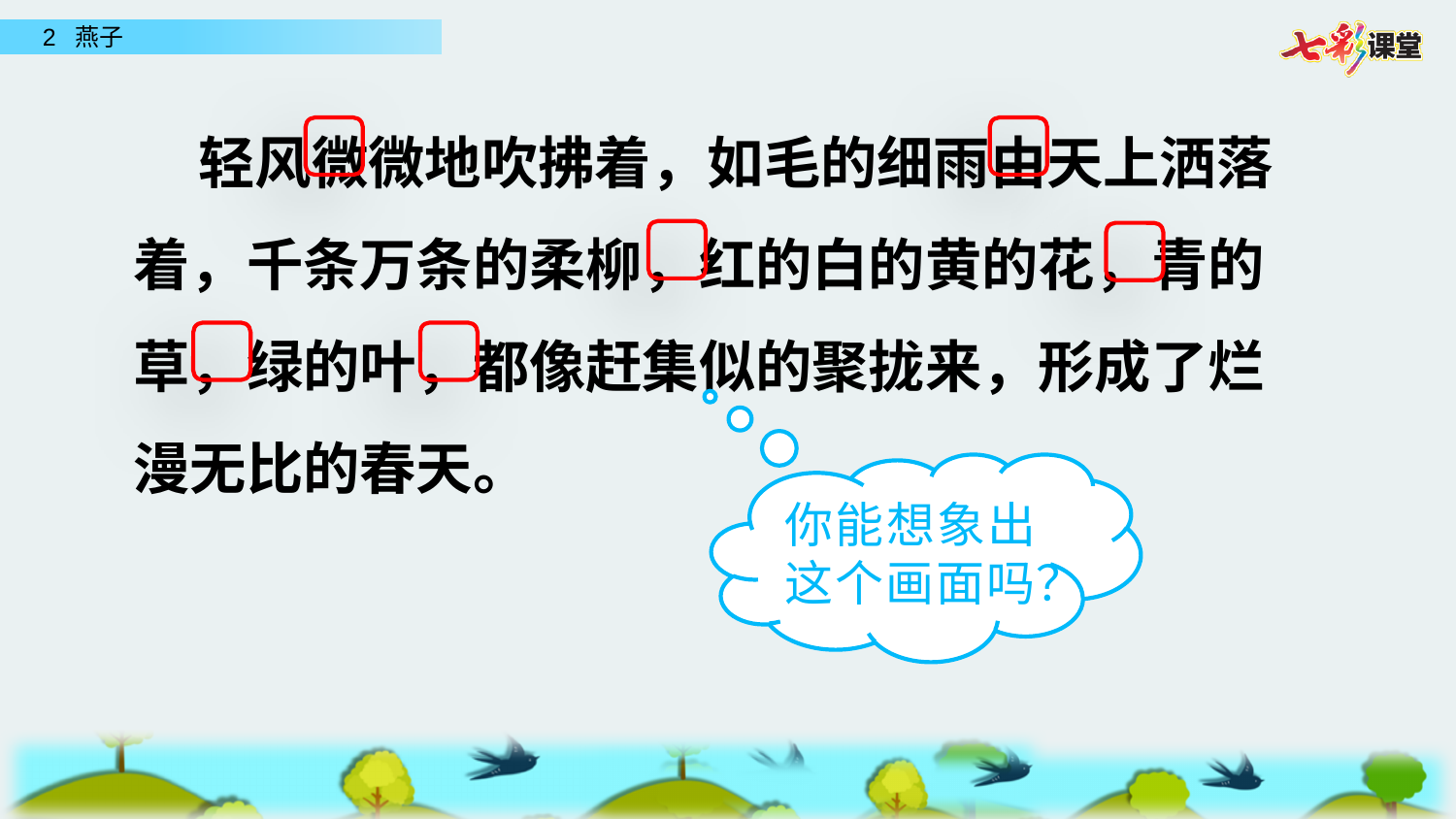

轻风微微地吹拂着，如毛的细雨由天上洒落着，千条万条的柔柳，红的白的黄的花，青的草，绿的叶，都像赶集似的聚拢来，形成了烂漫无比的春天。

你能想象出这个画面吗？